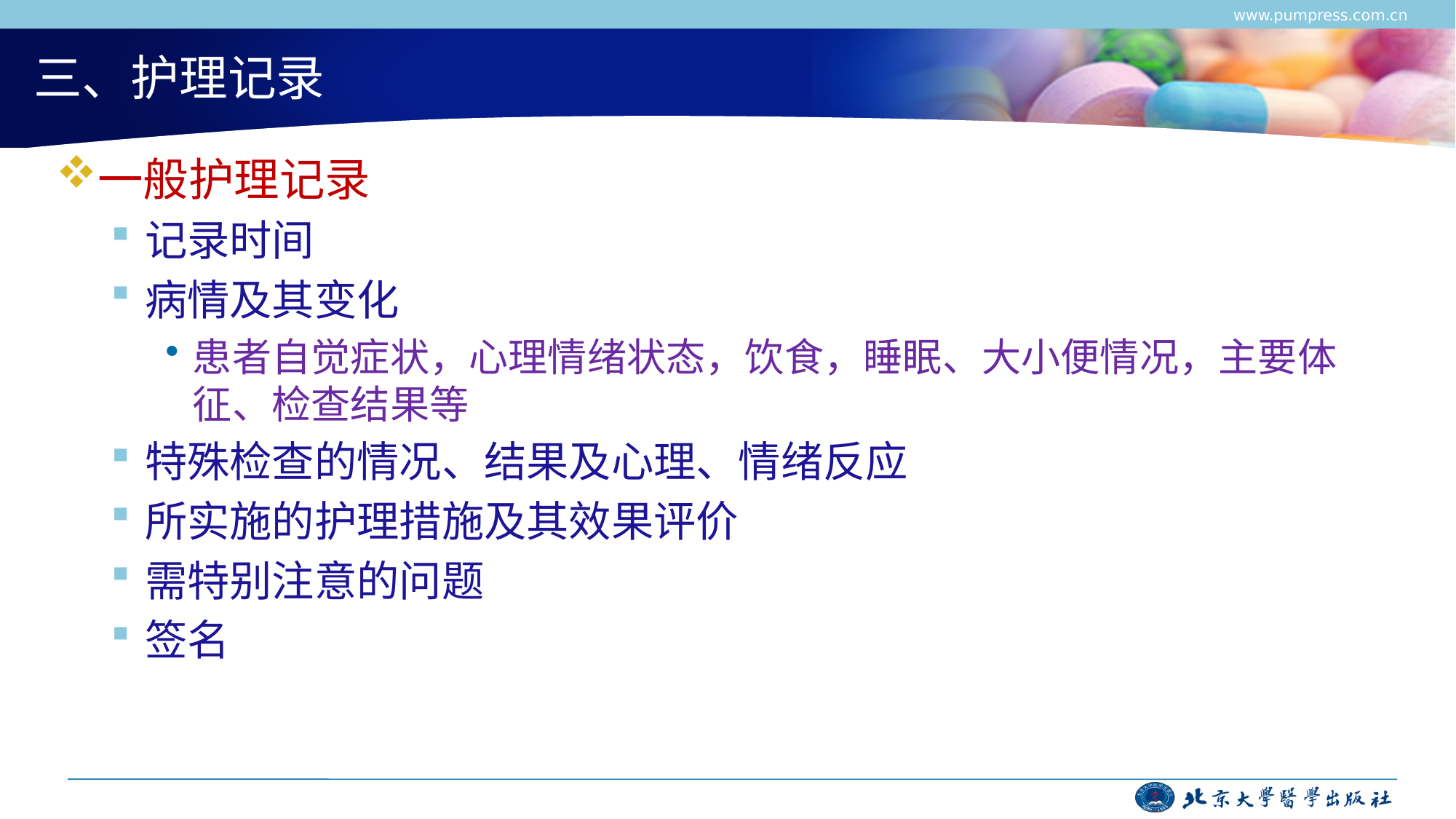

www.pumpress.com.cn
# 三、护理记录
一般护理记录
记录时间
病情及其变化
患者自觉症状，心理情绪状态，饮食，睡眠、大小便情况，主要体征、检查结果等
特殊检查的情况、结果及心理、情绪反应
所实施的护理措施及其效果评价
需特别注意的问题
签名